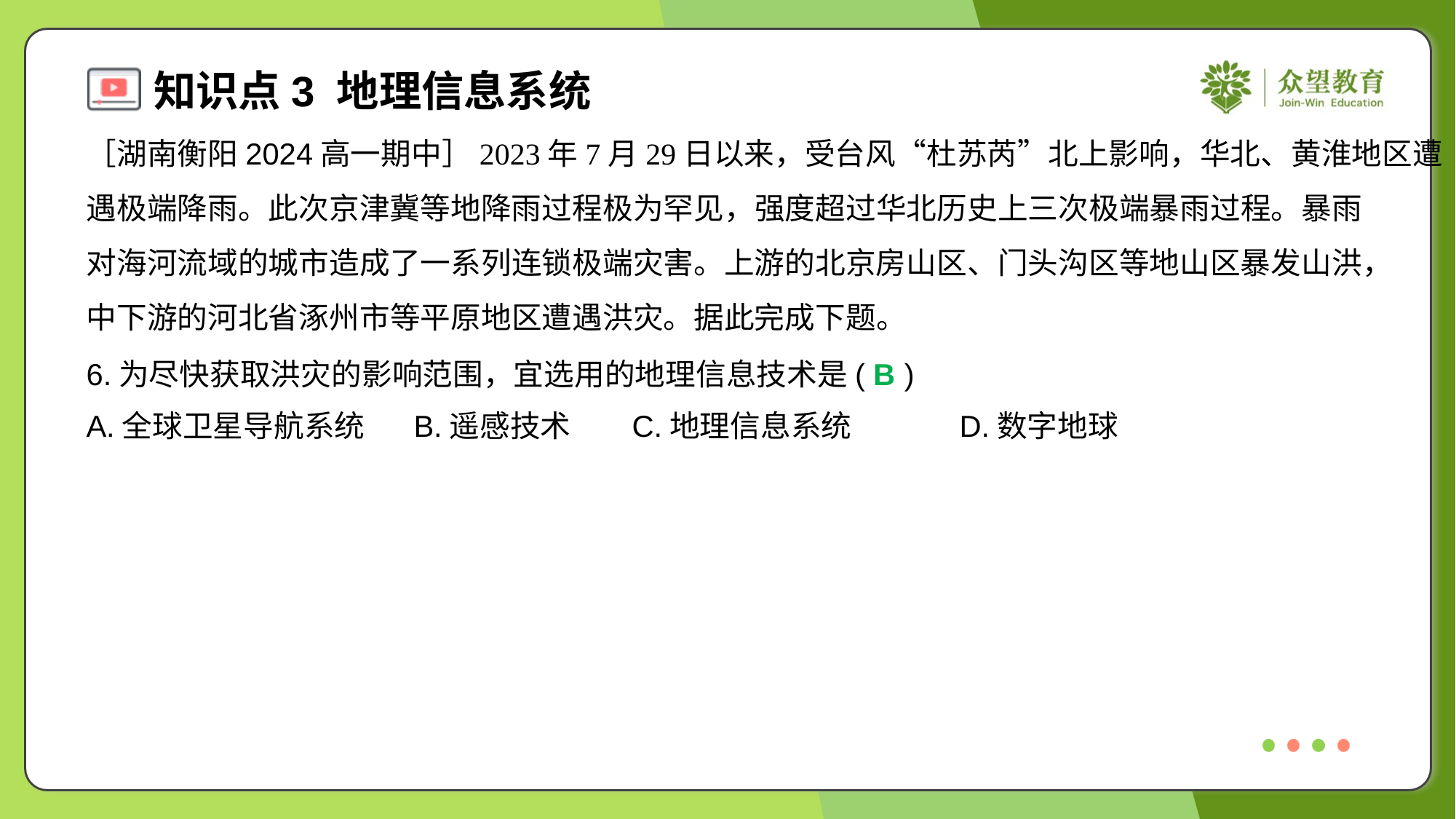

［湖南衡阳2024高一期中］2023年7月29日以来，受台风“杜苏芮”北上影响，华北、黄淮地区遭
遇极端降雨。此次京津冀等地降雨过程极为罕见，强度超过华北历史上三次极端暴雨过程。暴雨
对海河流域的城市造成了一系列连锁极端灾害。上游的北京房山区、门头沟区等地山区暴发山洪，
中下游的河北省涿州市等平原地区遭遇洪灾。据此完成下题。
6.为尽快获取洪灾的影响范围，宜选用的地理信息技术是(     )
B
A.全球卫星导航系统	B.遥感技术	C.地理信息系统	D.数字地球